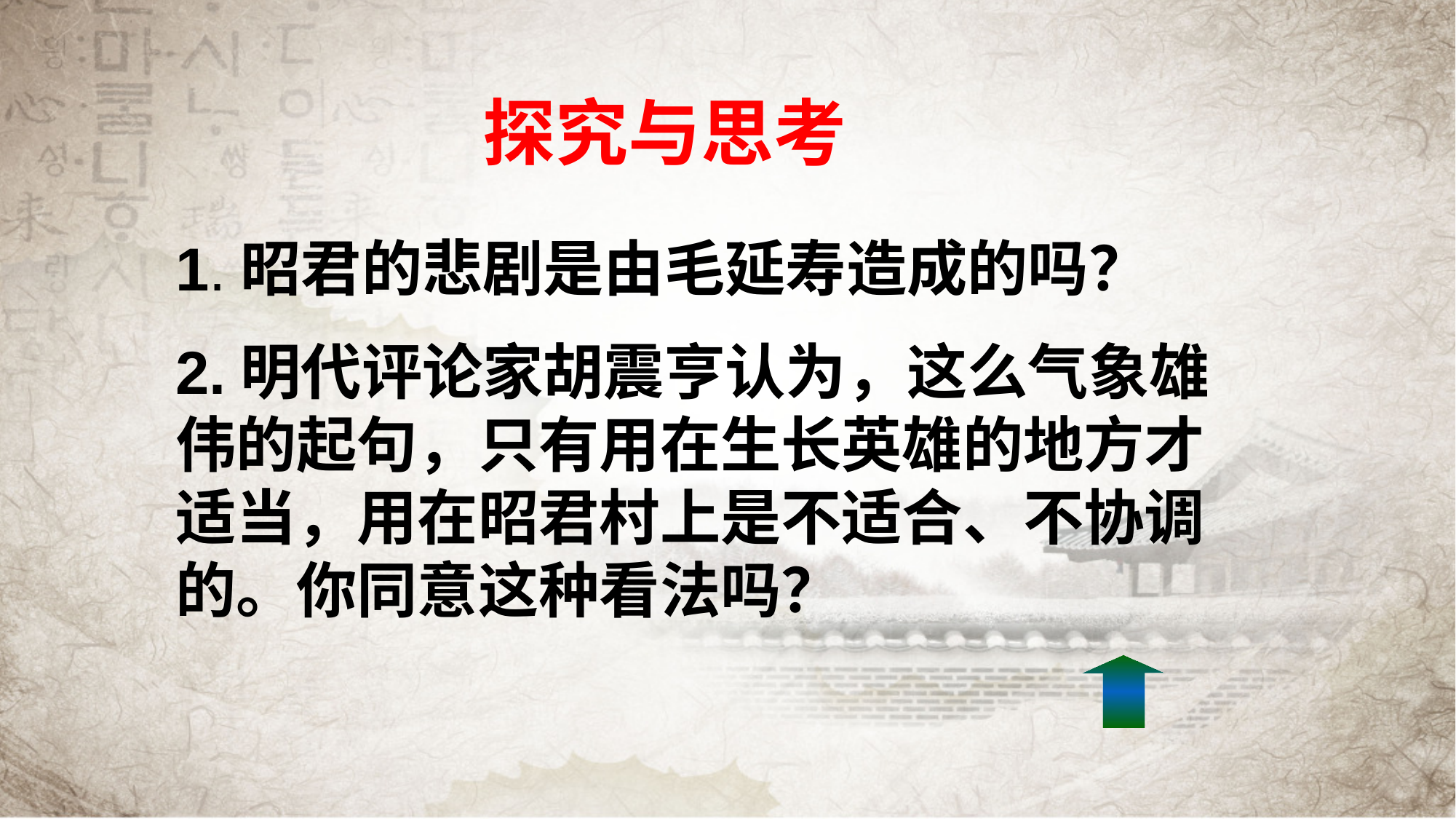

探究与思考
1.昭君的悲剧是由毛延寿造成的吗？
2.明代评论家胡震亨认为，这么气象雄伟的起句，只有用在生长英雄的地方才适当，用在昭君村上是不适合、不协调的。你同意这种看法吗？